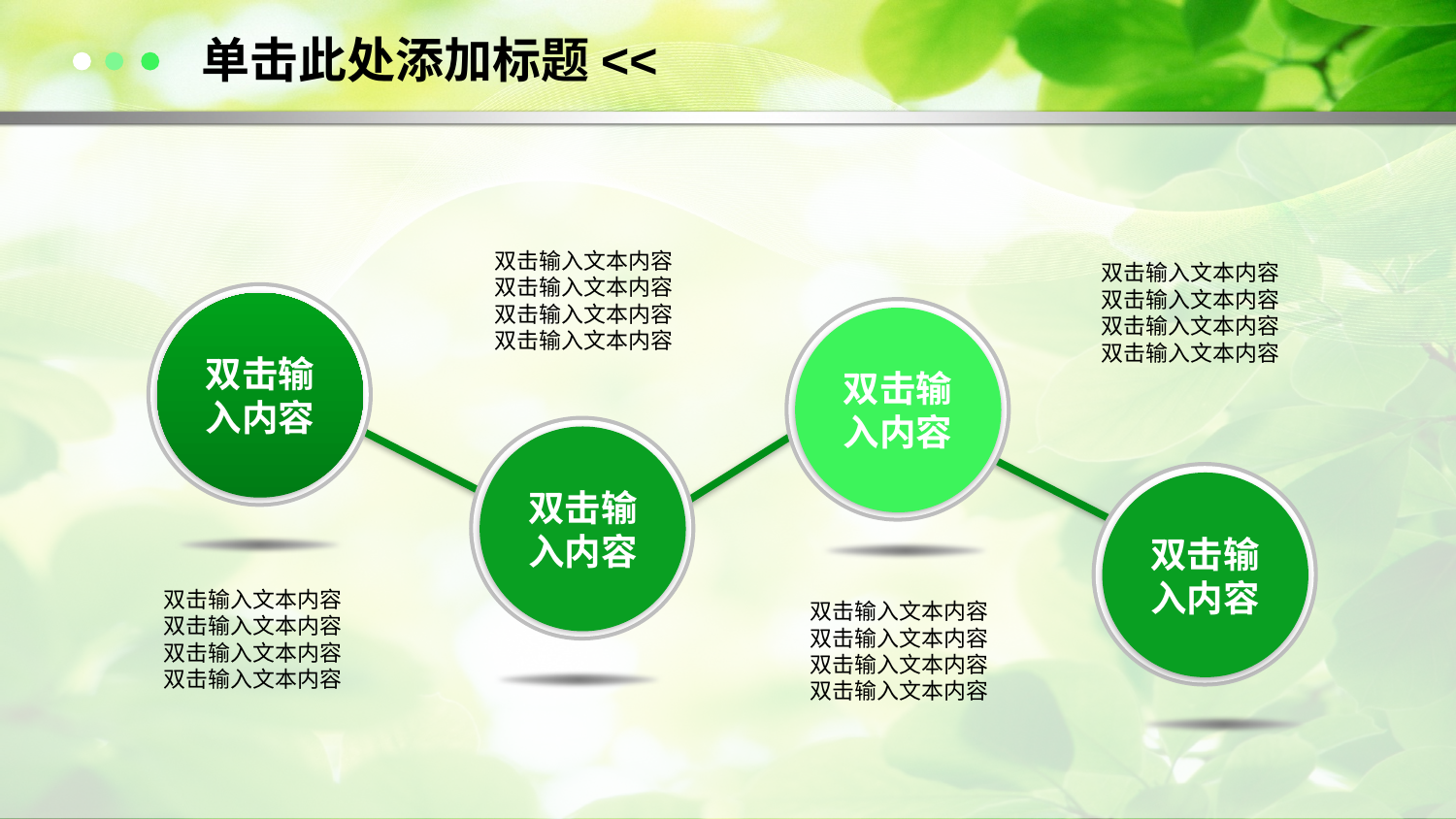

单击此处添加标题<<
双击输入文本内容
双击输入文本内容
双击输入文本内容
双击输入文本内容
双击输入文本内容
双击输入文本内容
双击输入文本内容
双击输入文本内容
+
+
双击输
入内容
+
+
双击输
入内容
+
+
双击输
入内容

+
+
双击输
入内容

双击输入文本内容
双击输入文本内容
双击输入文本内容
双击输入文本内容
双击输入文本内容
双击输入文本内容
双击输入文本内容
双击输入文本内容